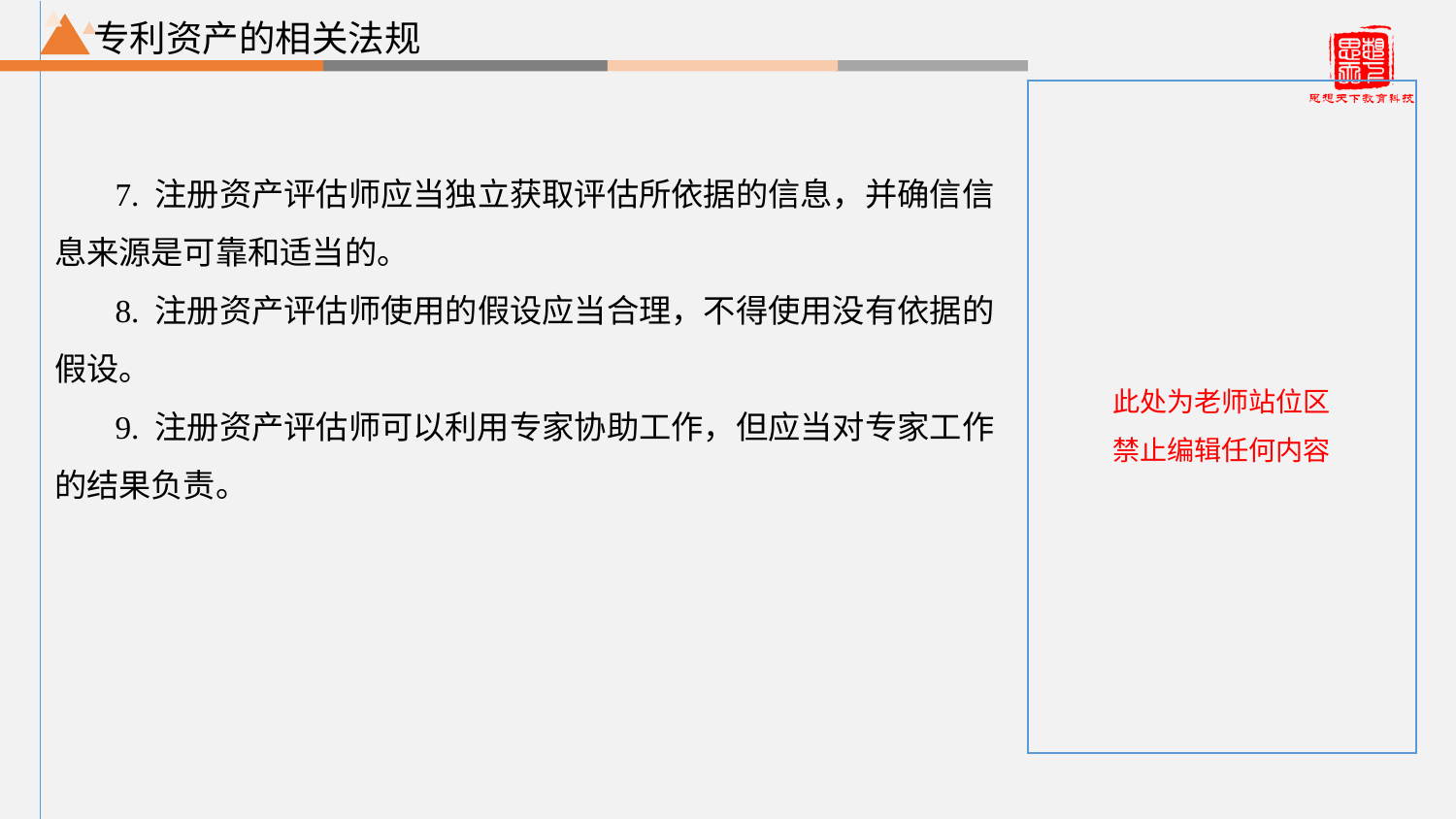

专利资产的相关法规
7. 注册资产评估师应当独立获取评估所依据的信息，并确信信息来源是可靠和适当的。
8. 注册资产评估师使用的假设应当合理，不得使用没有依据的假设。
9. 注册资产评估师可以利用专家协助工作，但应当对专家工作的结果负责。

45